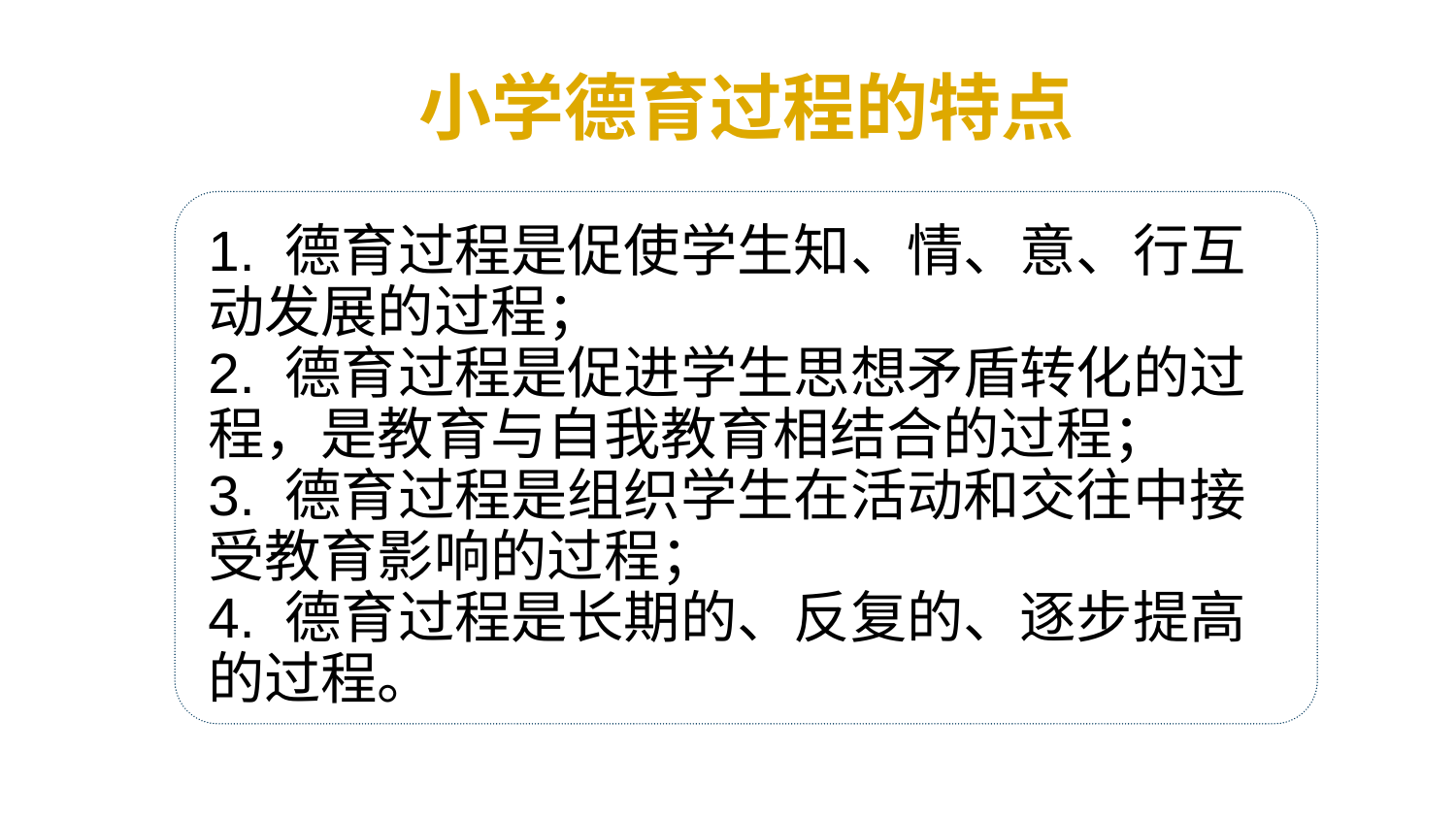

小学德育过程的特点

1. 德育过程是促使学生知、情、意、行互动发展的过程；
2. 德育过程是促进学生思想矛盾转化的过程，是教育与自我教育相结合的过程；
3. 德育过程是组织学生在活动和交往中接受教育影响的过程；
4. 德育过程是长期的、反复的、逐步提高的过程。